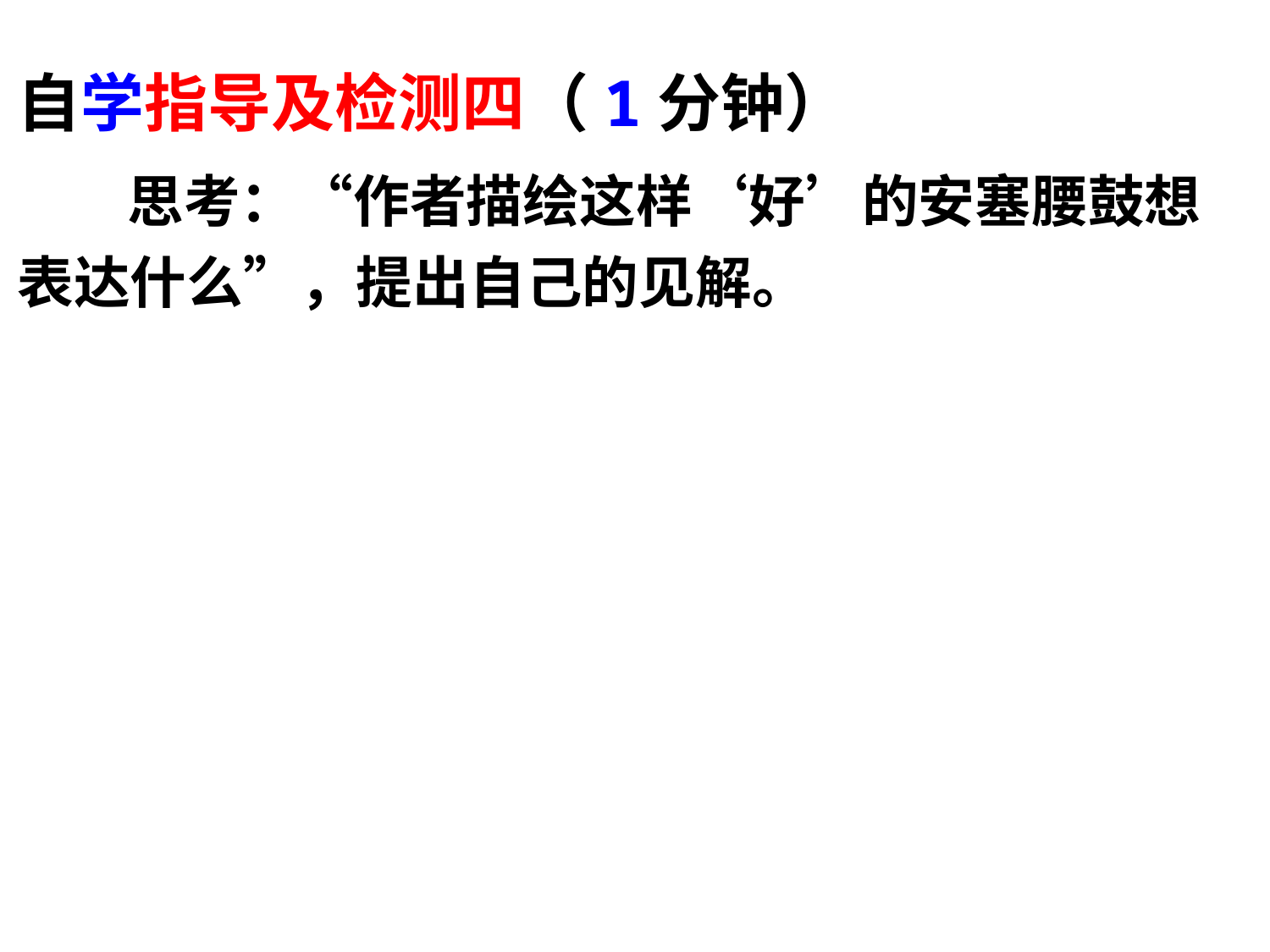

自学指导及检测四（1分钟）
思考：“作者描绘这样‘好’的安塞腰鼓想表达什么”，提出自己的见解。